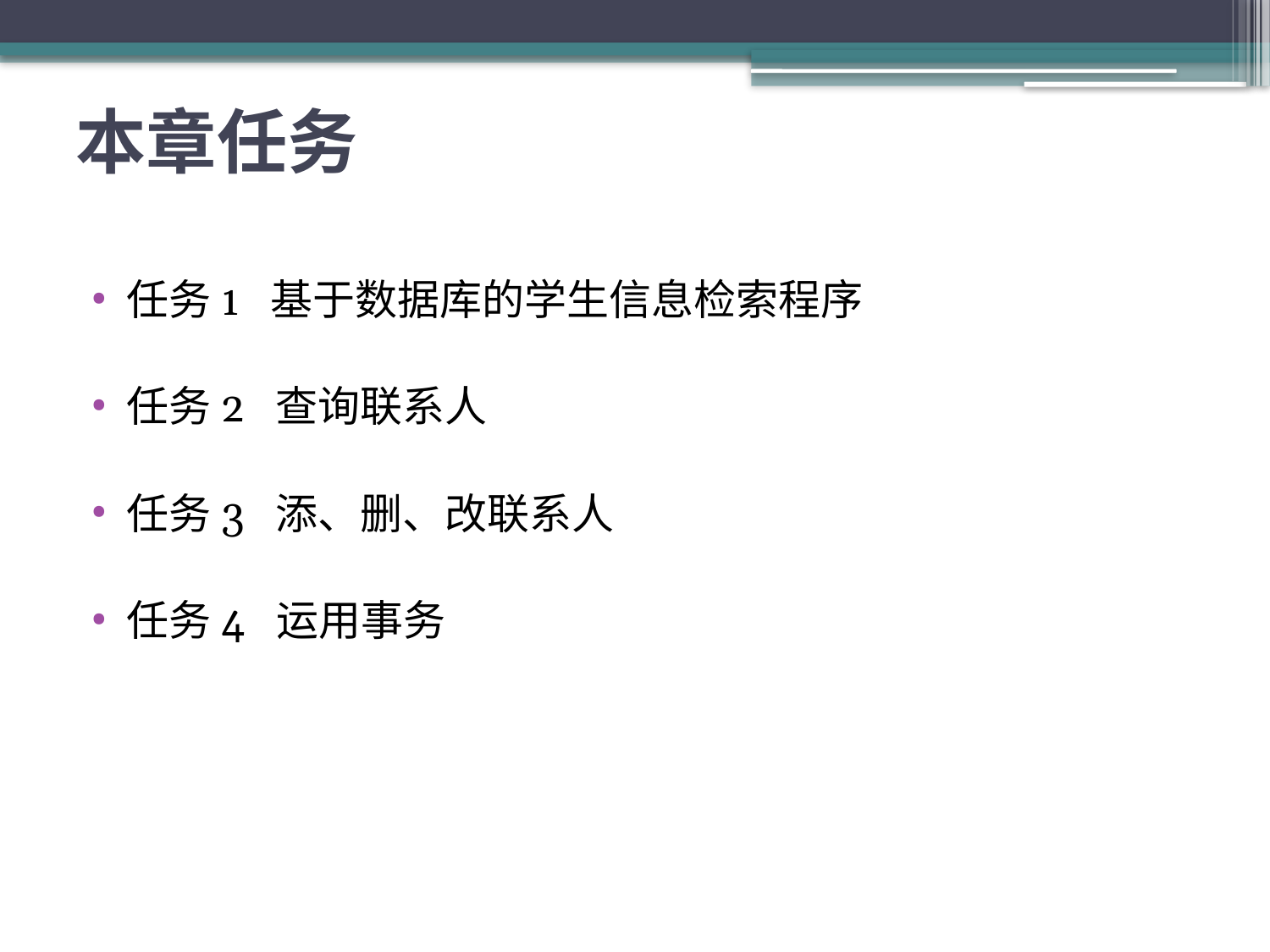

# 本章任务
任务1  基于数据库的学生信息检索程序
任务2  查询联系人
任务3  添、删、改联系人
任务4  运用事务